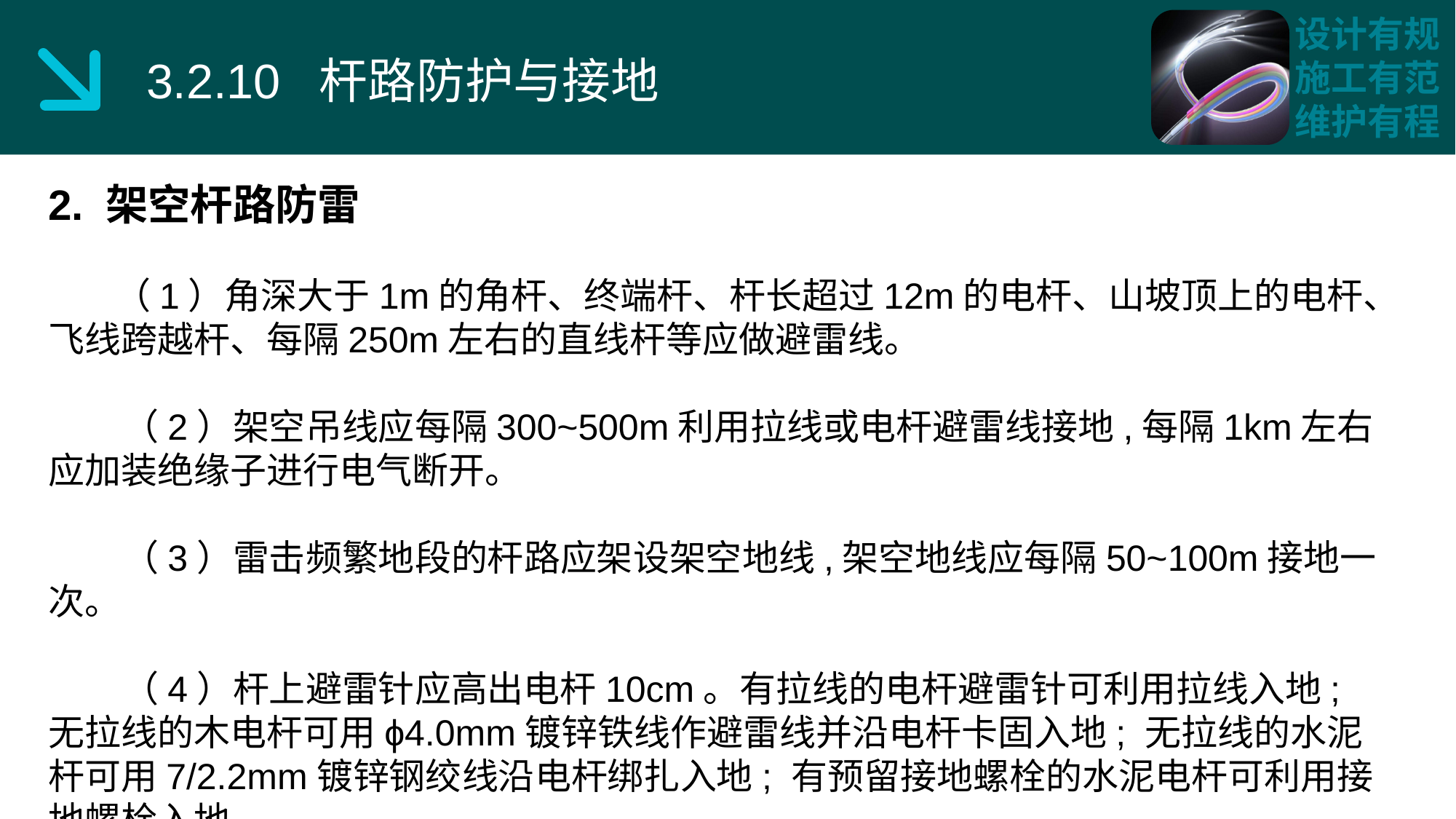

3.2.10  杆路防护与接地

2. 架空杆路防雷

       （1）角深大于1m的角杆、终端杆、杆长超过12m的电杆、山坡顶上的电杆、飞线跨越杆、每隔250m左右的直线杆等应做避雷线。

        （2）架空吊线应每隔300~500m利用拉线或电杆避雷线接地,每隔1km左右应加装绝缘子进行电气断开。

        （3）雷击频繁地段的杆路应架设架空地线,架空地线应每隔50~100m接地一次。

        （4）杆上避雷针应高出电杆10cm。有拉线的电杆避雷针可利用拉线入地; 无拉线的木电杆可用ϕ4.0mm镀锌铁线作避雷线并沿电杆卡固入地; 无拉线的水泥杆可用7/2.2mm镀锌钢绞线沿电杆绑扎入地; 有预留接地螺栓的水泥电杆可利用接地螺栓入地。